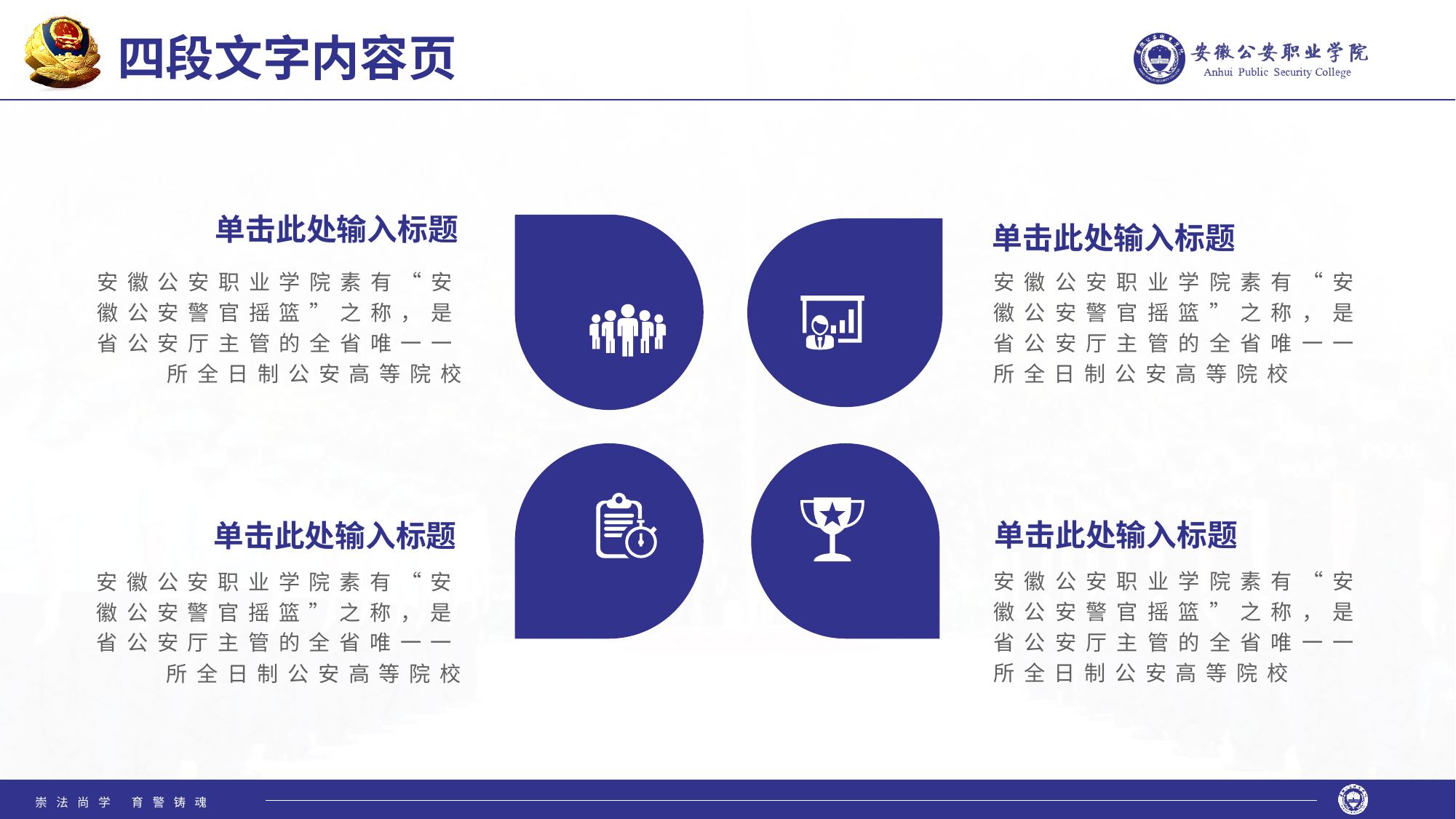

# 四段文字内容页
单击此处输入标题

单击此处输入标题

安徽公安职业学院素有“安徽公安警官摇篮”之称，是省公安厅主管的全省唯一一所全日制公安高等院校
安徽公安职业学院素有“安徽公安警官摇篮”之称，是省公安厅主管的全省唯一一所全日制公安高等院校

单击此处输入标题

单击此处输入标题

安徽公安职业学院素有“安徽公安警官摇篮”之称，是省公安厅主管的全省唯一一所全日制公安高等院校
安徽公安职业学院素有“安徽公安警官摇篮”之称，是省公安厅主管的全省唯一一所全日制公安高等院校